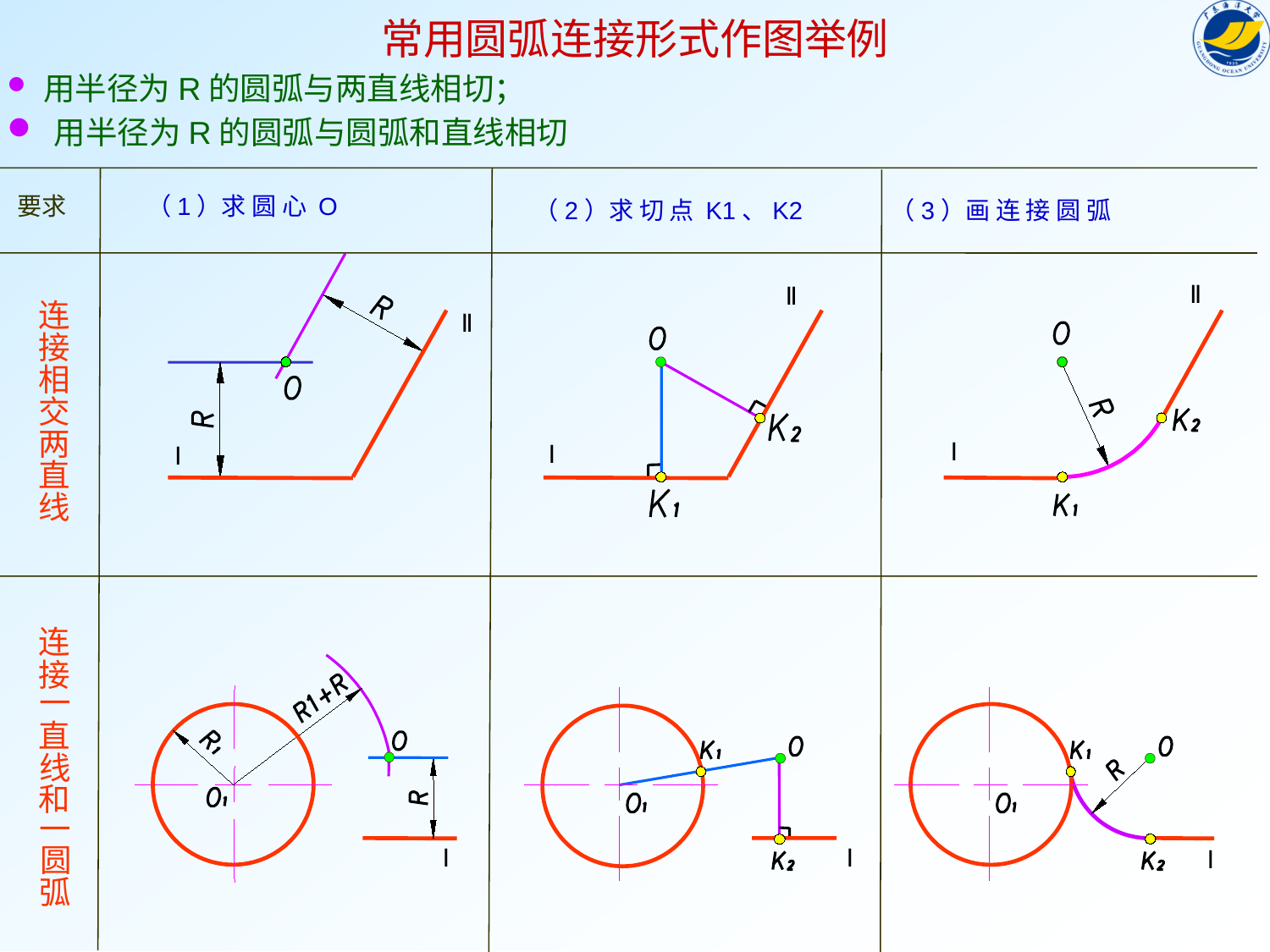

常用圆弧连接形式作图举例
 用半径为R的圆弧与两直线相切；
 用半径为R的圆弧与圆弧和直线相切

要求

（1）求 圆 心 O
（2）求 切 点 K1、K2
（3）画 连 接 圆 弧
连
接
相
交
两
直
线
连
接
一
直
线
和
一
圆
弧

Ⅱ

Ⅰ

Ⅱ

Ⅰ

Ⅱ

Ⅰ

Ⅰ

Ⅰ

Ⅰ